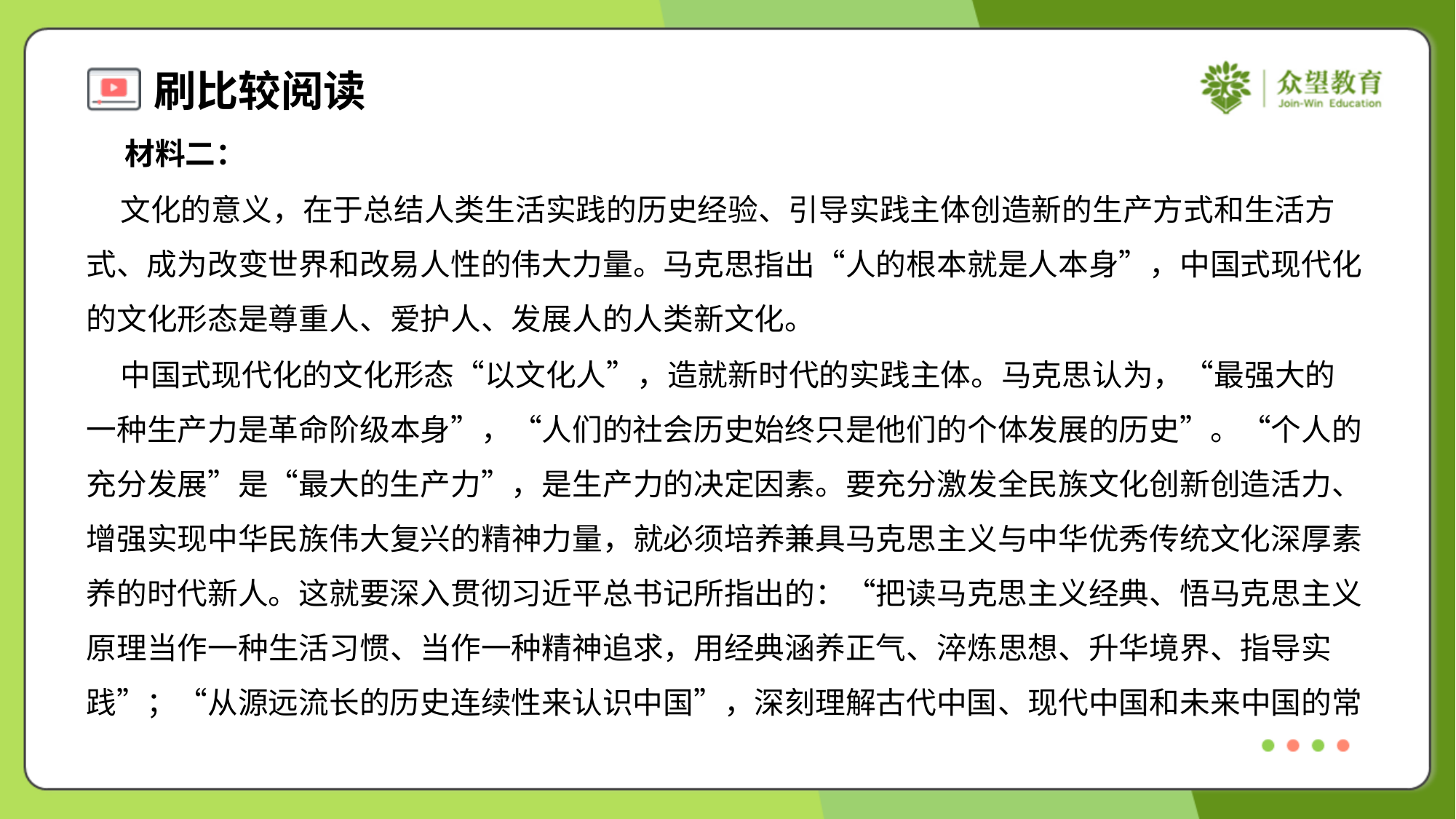

材料二：
    文化的意义，在于总结人类生活实践的历史经验、引导实践主体创造新的生产方式和生活方
式、成为改变世界和改易人性的伟大力量。马克思指出“人的根本就是人本身”，中国式现代化
的文化形态是尊重人、爱护人、发展人的人类新文化。
    中国式现代化的文化形态“以文化人”，造就新时代的实践主体。马克思认为，“最强大的
一种生产力是革命阶级本身”，“人们的社会历史始终只是他们的个体发展的历史”。“个人的
充分发展”是“最大的生产力”，是生产力的决定因素。要充分激发全民族文化创新创造活力、
增强实现中华民族伟大复兴的精神力量，就必须培养兼具马克思主义与中华优秀传统文化深厚素
养的时代新人。这就要深入贯彻习近平总书记所指出的：“把读马克思主义经典、悟马克思主义
原理当作一种生活习惯、当作一种精神追求，用经典涵养正气、淬炼思想、升华境界、指导实
践”；“从源远流长的历史连续性来认识中国”，深刻理解古代中国、现代中国和未来中国的常